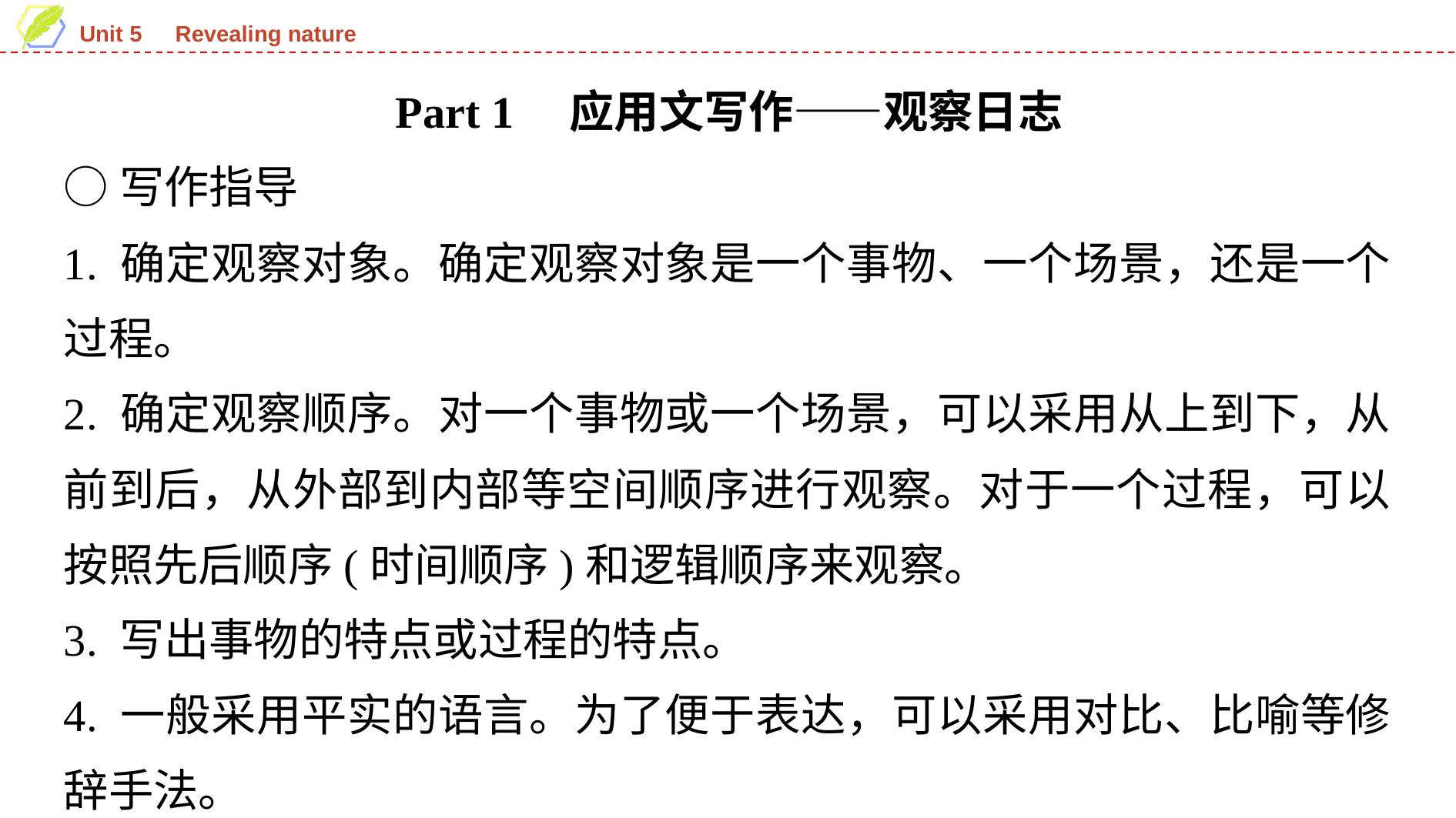

Part 1　应用文写作——观察日志
○写作指导
1. 确定观察对象。确定观察对象是一个事物、一个场景，还是一个过程。
2. 确定观察顺序。对一个事物或一个场景，可以采用从上到下，从前到后，从外部到内部等空间顺序进行观察。对于一个过程，可以按照先后顺序(时间顺序)和逻辑顺序来观察。
3. 写出事物的特点或过程的特点。
4. 一般采用平实的语言。为了便于表达，可以采用对比、比喻等修辞手法。